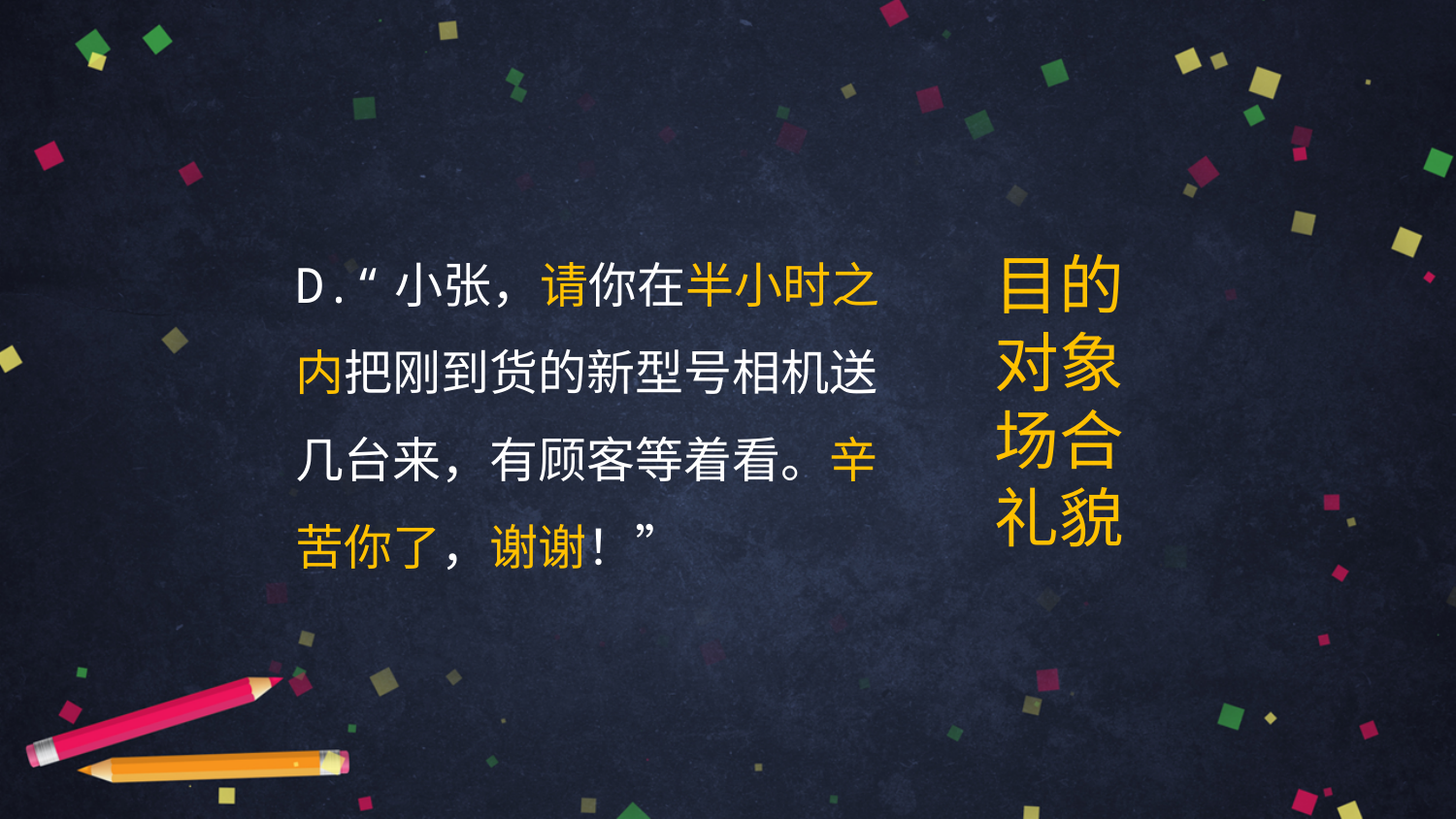

D.“小张，请你在半小时之内把刚到货的新型号相机送几台来，有顾客等着看。辛苦你了，谢谢！”
目的
对象
场合
礼貌